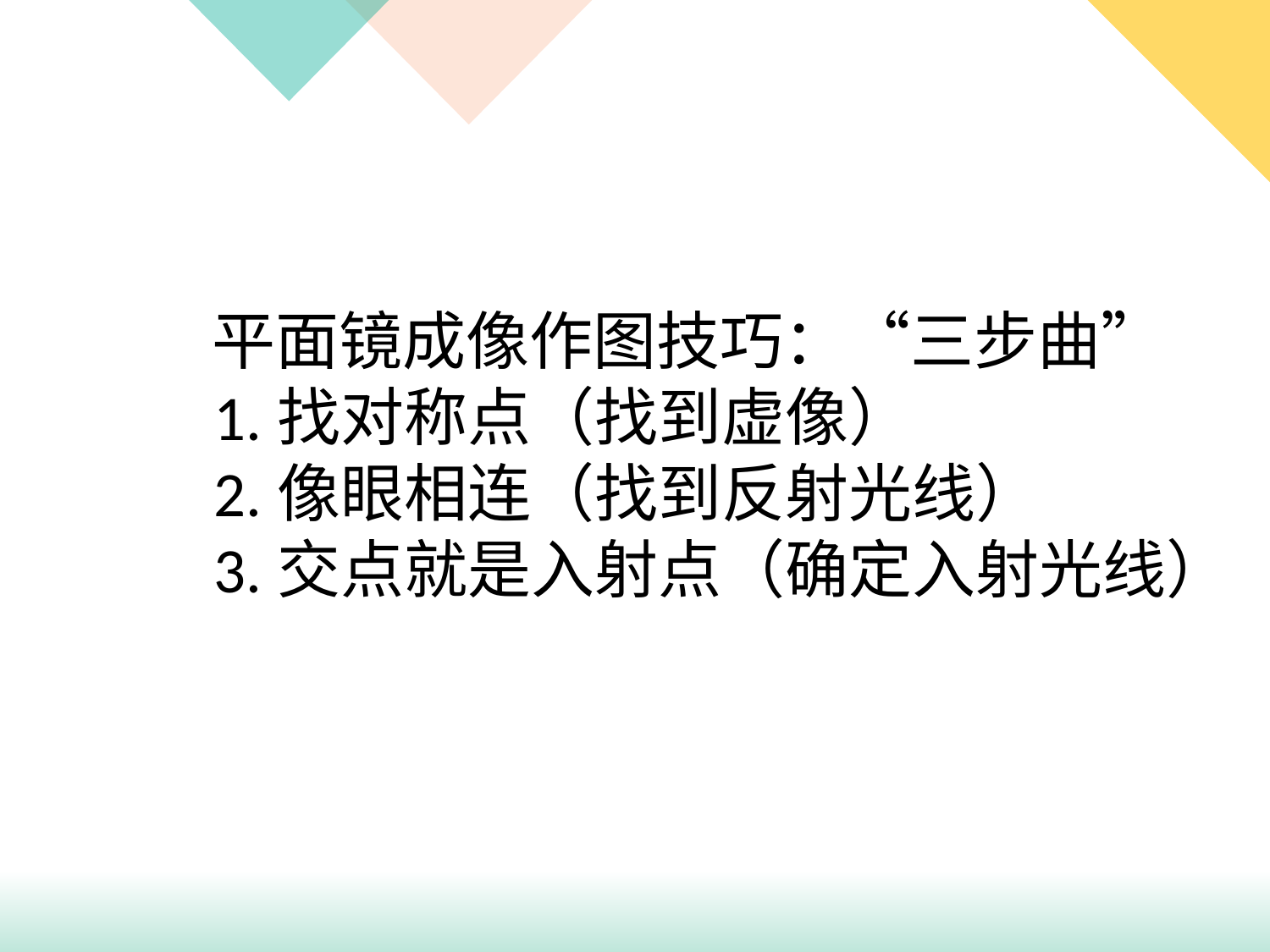

平面镜成像作图技巧：“三步曲”
              1.找对称点（找到虚像）
              2.像眼相连（找到反射光线）
              3.交点就是入射点（确定入射光线）